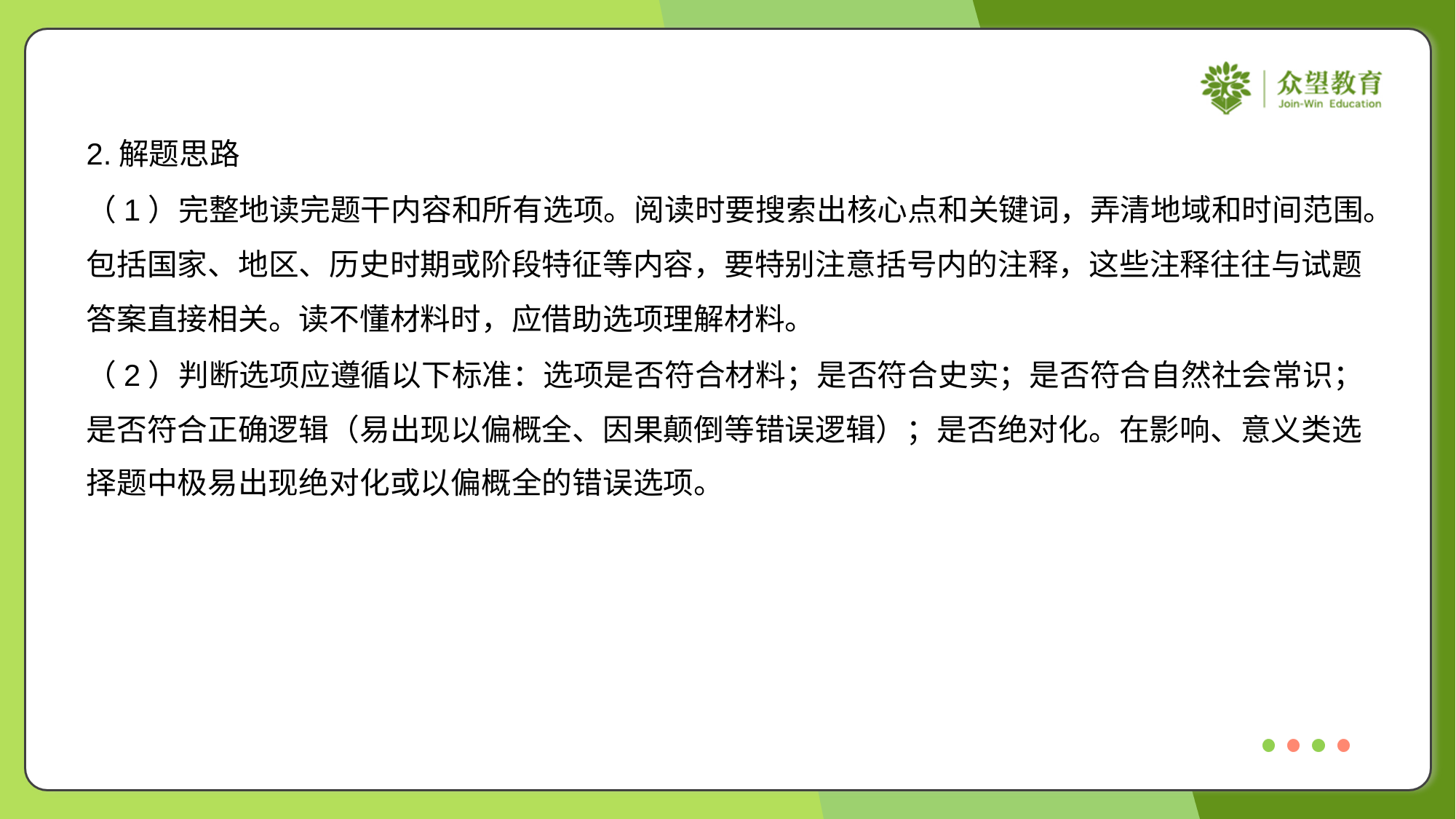

2.解题思路
（1）完整地读完题干内容和所有选项。阅读时要搜索出核心点和关键词，弄清地域和时间范围。
包括国家、地区、历史时期或阶段特征等内容，要特别注意括号内的注释，这些注释往往与试题
答案直接相关。读不懂材料时，应借助选项理解材料。
（2）判断选项应遵循以下标准：选项是否符合材料；是否符合史实；是否符合自然社会常识；
是否符合正确逻辑（易出现以偏概全、因果颠倒等错误逻辑）；是否绝对化。在影响、意义类选
择题中极易出现绝对化或以偏概全的错误选项。